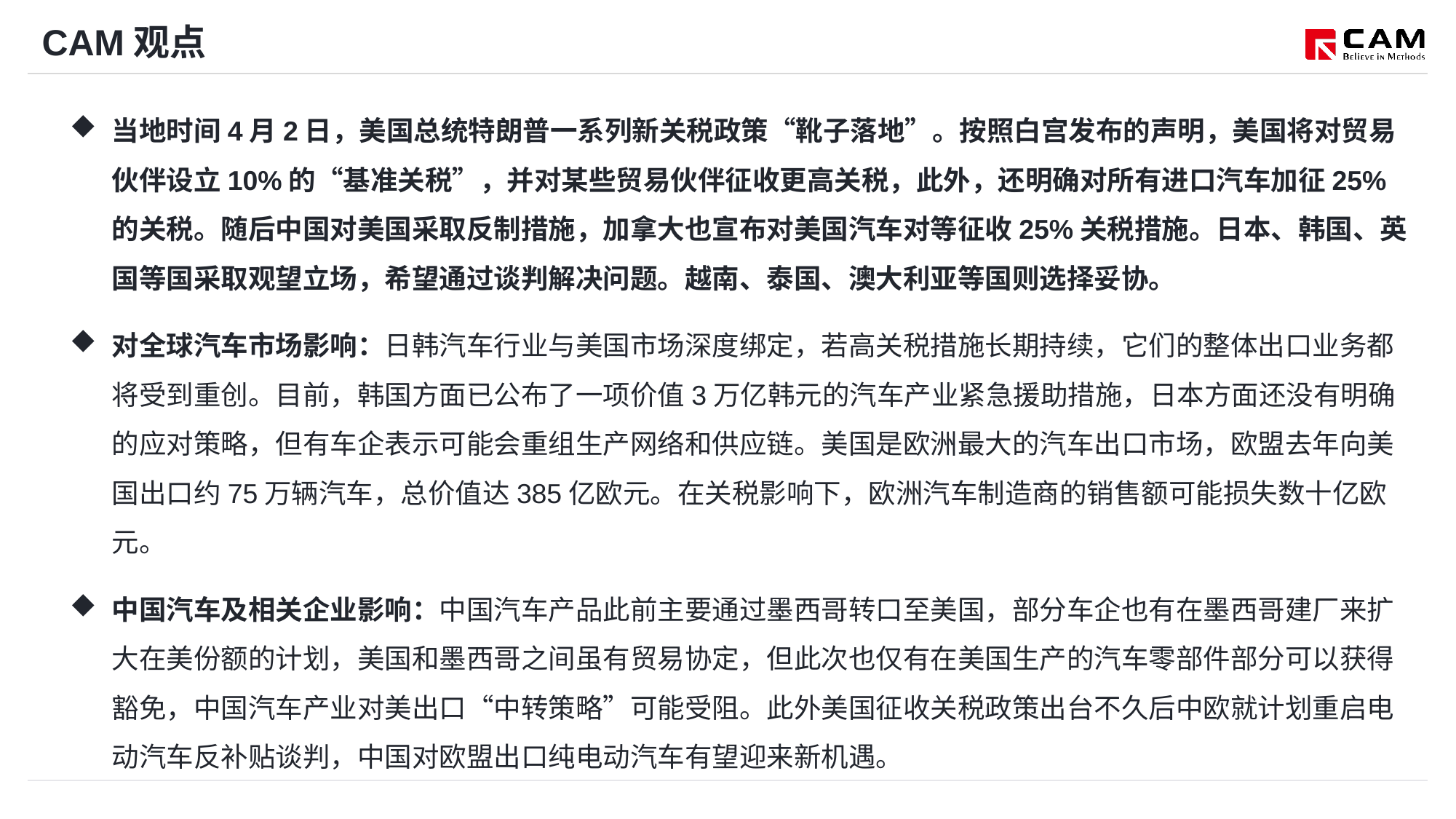

# CAM观点
当地时间4月2日，美国总统特朗普一系列新关税政策“靴子落地”。按照白宫发布的声明，美国将对贸易伙伴设立10%的“基准关税”，并对某些贸易伙伴征收更高关税，此外，还明确对所有进口汽车加征25%的关税。随后中国对美国采取反制措施，加拿大也宣布对美国汽车对等征收25%关税措施。日本、韩国、英国等国采取观望立场，希望通过谈判解决问题。越南、泰国、澳大利亚等国则选择妥协。
对全球汽车市场影响：日韩汽车行业与美国市场深度绑定，若高关税措施长期持续，它们的整体出口业务都将受到重创。目前，韩国方面已公布了一项价值3万亿韩元的汽车产业紧急援助措施，日本方面还没有明确的应对策略，但有车企表示可能会重组生产网络和供应链。美国是欧洲最大的汽车出口市场，欧盟去年向美国出口约75万辆汽车，总价值达385亿欧元。在关税影响下，欧洲汽车制造商的销售额可能损失数十亿欧元。
中国汽车及相关企业影响：中国汽车产品此前主要通过墨西哥转口至美国，部分车企也有在墨西哥建厂来扩大在美份额的计划，美国和墨西哥之间虽有贸易协定，但此次也仅有在美国生产的汽车零部件部分可以获得豁免，中国汽车产业对美出口“中转策略”可能受阻。此外美国征收关税政策出台不久后中欧就计划重启电动汽车反补贴谈判，中国对欧盟出口纯电动汽车有望迎来新机遇。